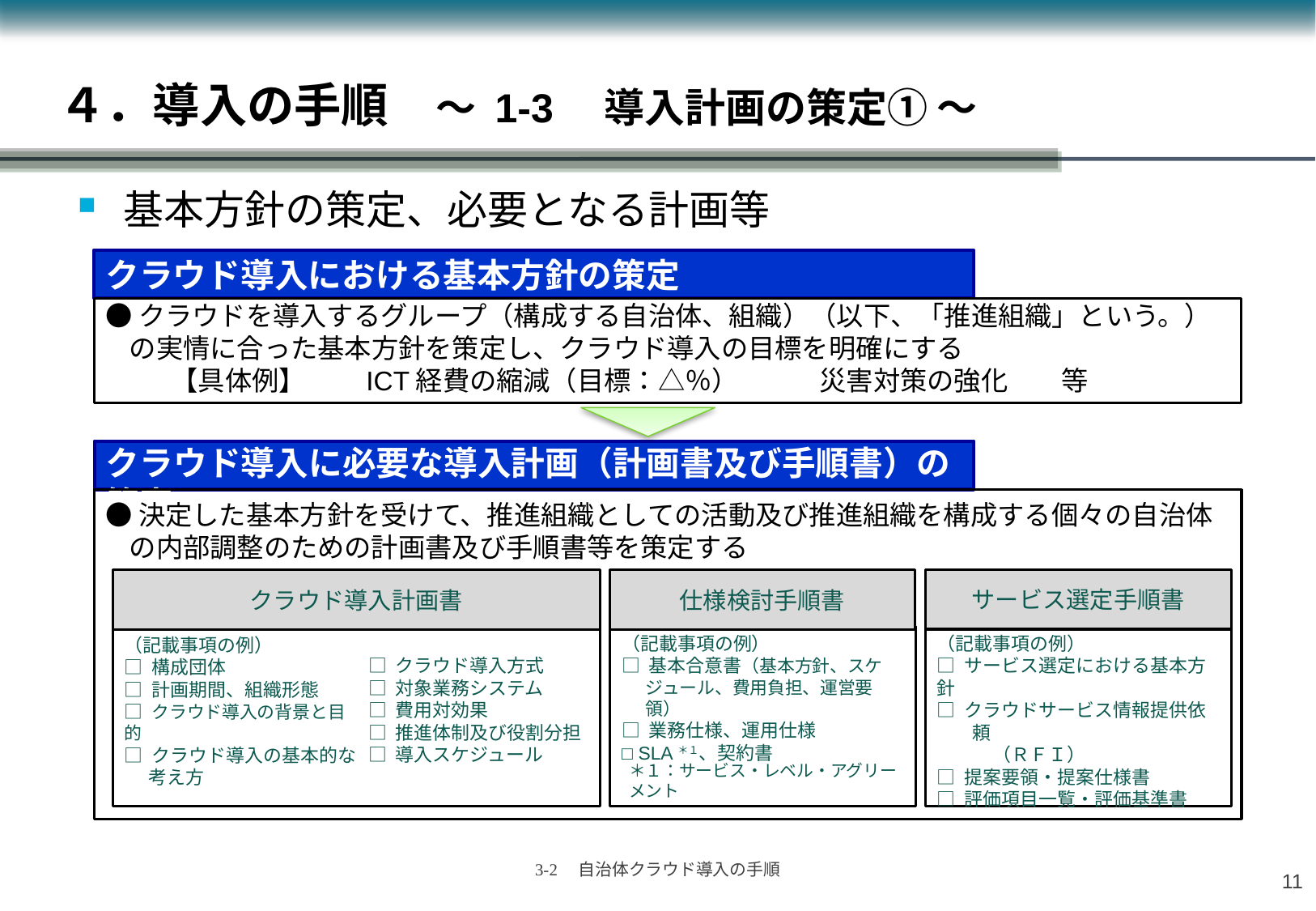

# ４．導入の手順　～ 1-3　導入計画の策定① ～
基本方針の策定、必要となる計画等
クラウド導入における基本方針の策定

●クラウドを導入するグループ（構成する自治体、組織）（以下、「推進組織」という。）の実情に合った基本方針を策定し、クラウド導入の目標を明確にする
　　  【具体例】　　ICT経費の縮減（目標：△％）　　　災害対策の強化　　等

クラウド導入に必要な導入計画（計画書及び手順書）の策定

●決定した基本方針を受けて、推進組織としての活動及び推進組織を構成する個々の自治体の内部調整のための計画書及び手順書等を策定する
クラウド導入計画書
サービス選定手順書
仕様検討手順書

□ クラウド導入方式
□ 対象業務システム
□ 費用対効果
□ 推進体制及び役割分担
□ 導入スケジュール
（記載事項の例）
□ 基本合意書（基本方針、スケジュール、費用負担、運営要領）
□ 業務仕様、運用仕様
□ SLA＊１、契約書
（記載事項の例）
□ サービス選定における基本方針
□ クラウドサービス情報提供依頼
　　　（ＲＦＩ）
□ 提案要領・提案仕様書
□ 評価項目一覧・評価基準書
（記載事項の例）
□ 構成団体
□ 計画期間、組織形態
□ クラウド導入の背景と目的
□ クラウド導入の基本的な考え方

＊１：サービス・レベル・アグリーメント
11
3-2　自治体クラウド導入の手順